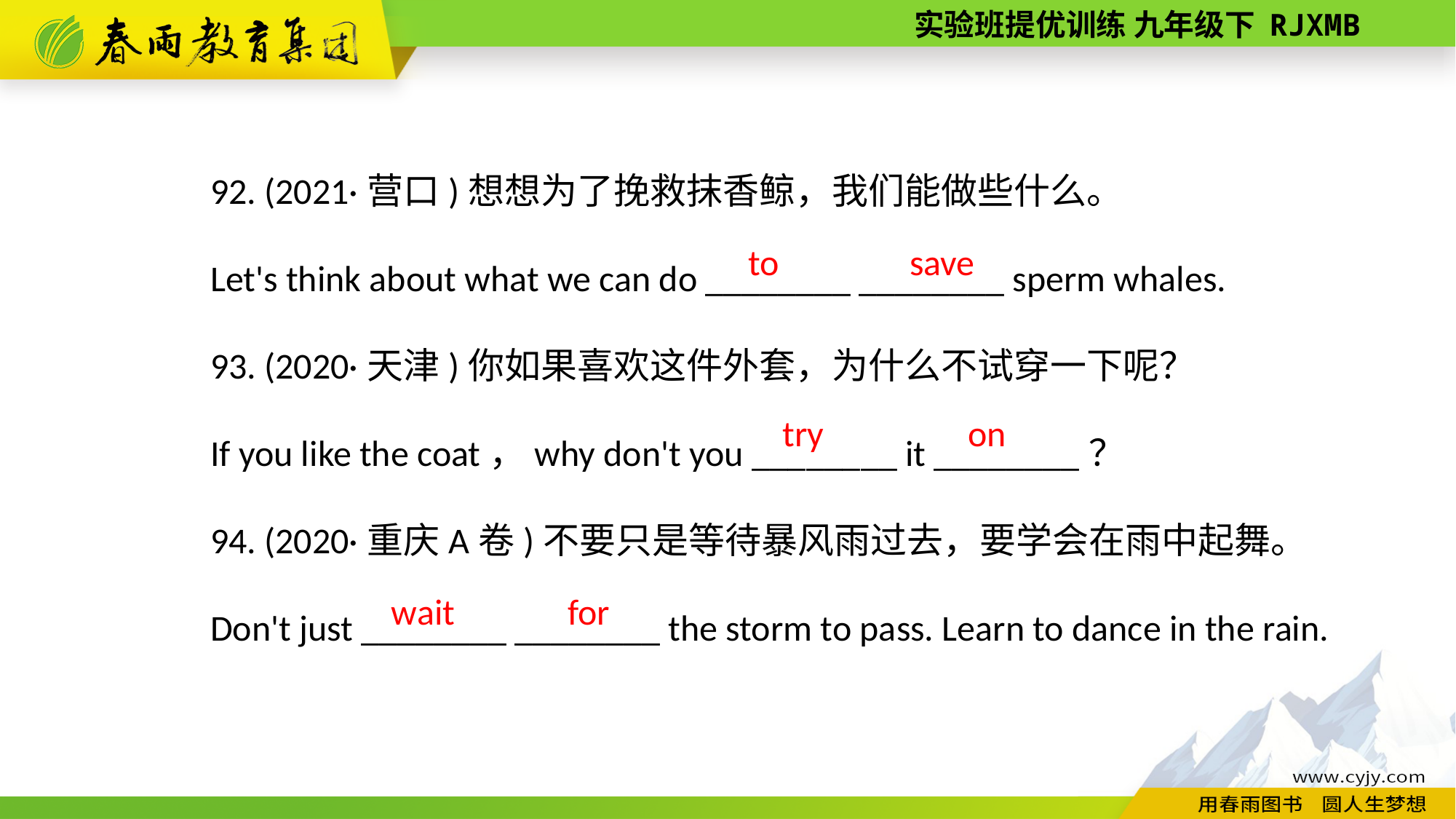

92. (2021·营口)想想为了挽救抹香鲸，我们能做些什么。
Let's think about what we can do ________ ________ sperm whales.
93. (2020·天津)你如果喜欢这件外套，为什么不试穿一下呢？
If you like the coat，why don't you ________ it ________？
94. (2020·重庆A卷)不要只是等待暴风雨过去，要学会在雨中起舞。
Don't just ________ ________ the storm to pass. Learn to dance in the rain.
to                save
on
try
wait
for